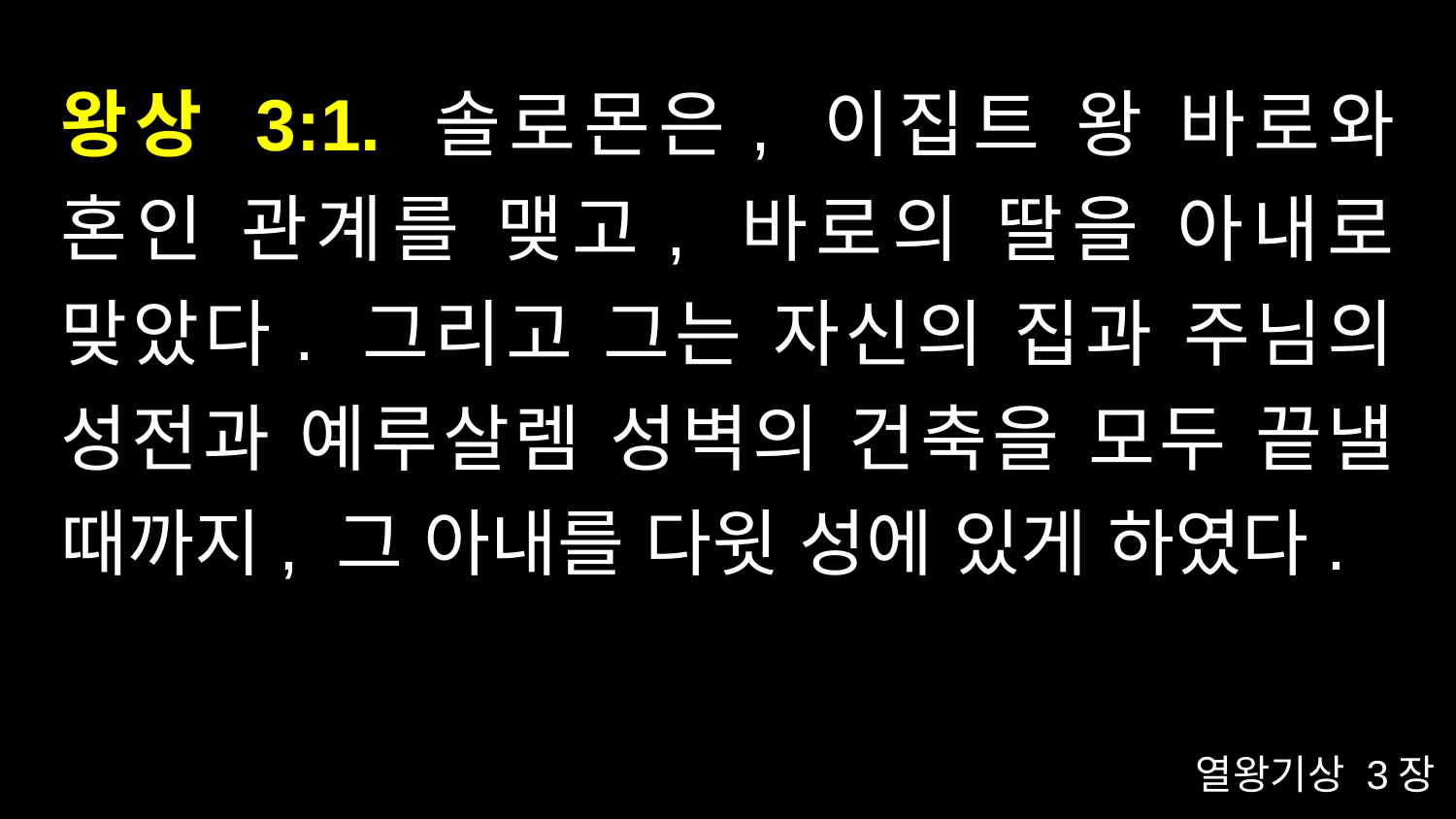

# 왕상 3:1. 솔로몬은, 이집트 왕 바로와 혼인 관계를 맺고, 바로의 딸을 아내로 맞았다. 그리고 그는 자신의 집과 주님의 성전과 예루살렘 성벽의 건축을 모두 끝낼 때까지, 그 아내를 다윗 성에 있게 하였다.
열왕기상 3장